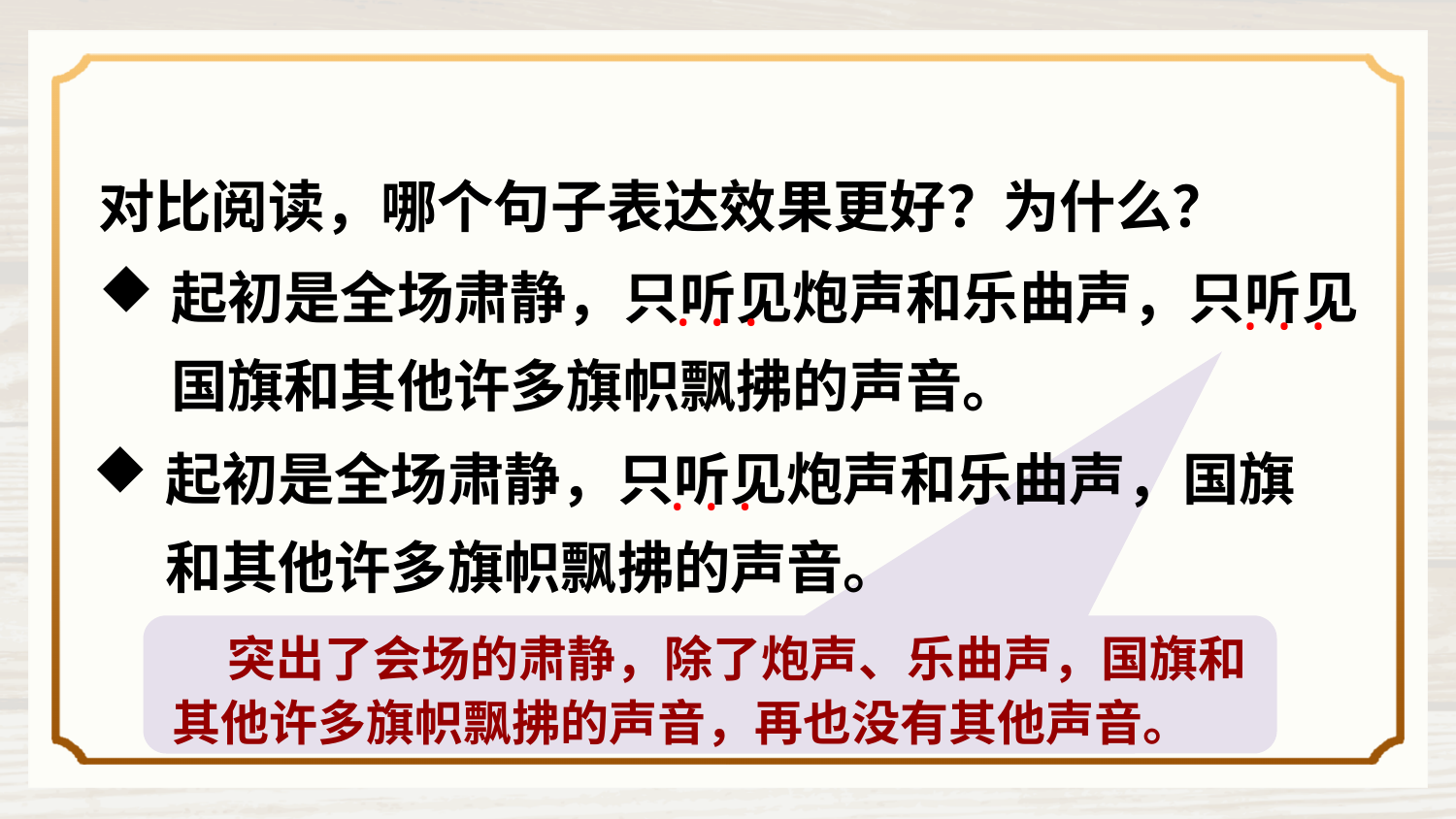

对比阅读，哪个句子表达效果更好？为什么？
起初是全场肃静，只听见炮声和乐曲声，只听见国旗和其他许多旗帜飘拂的声音。
···
···
起初是全场肃静，只听见炮声和乐曲声，国旗和其他许多旗帜飘拂的声音。
···

    突出了会场的肃静，除了炮声、乐曲声，国旗和其他许多旗帜飘拂的声音，再也没有其他声音。